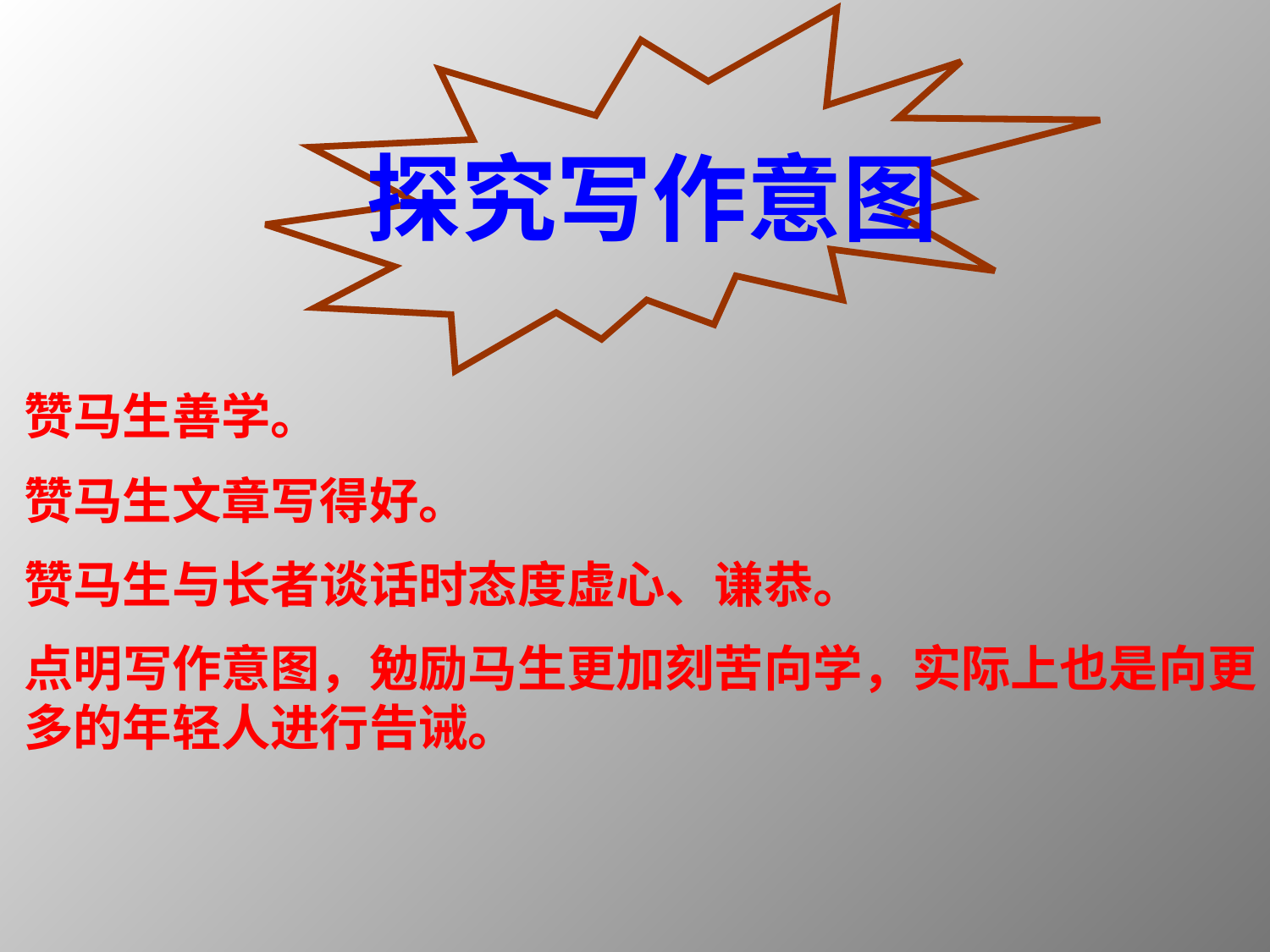

探究写作意图
赞马生善学。
赞马生文章写得好。
赞马生与长者谈话时态度虚心、谦恭。
点明写作意图，勉励马生更加刻苦向学，实际上也是向更多的年轻人进行告诫。